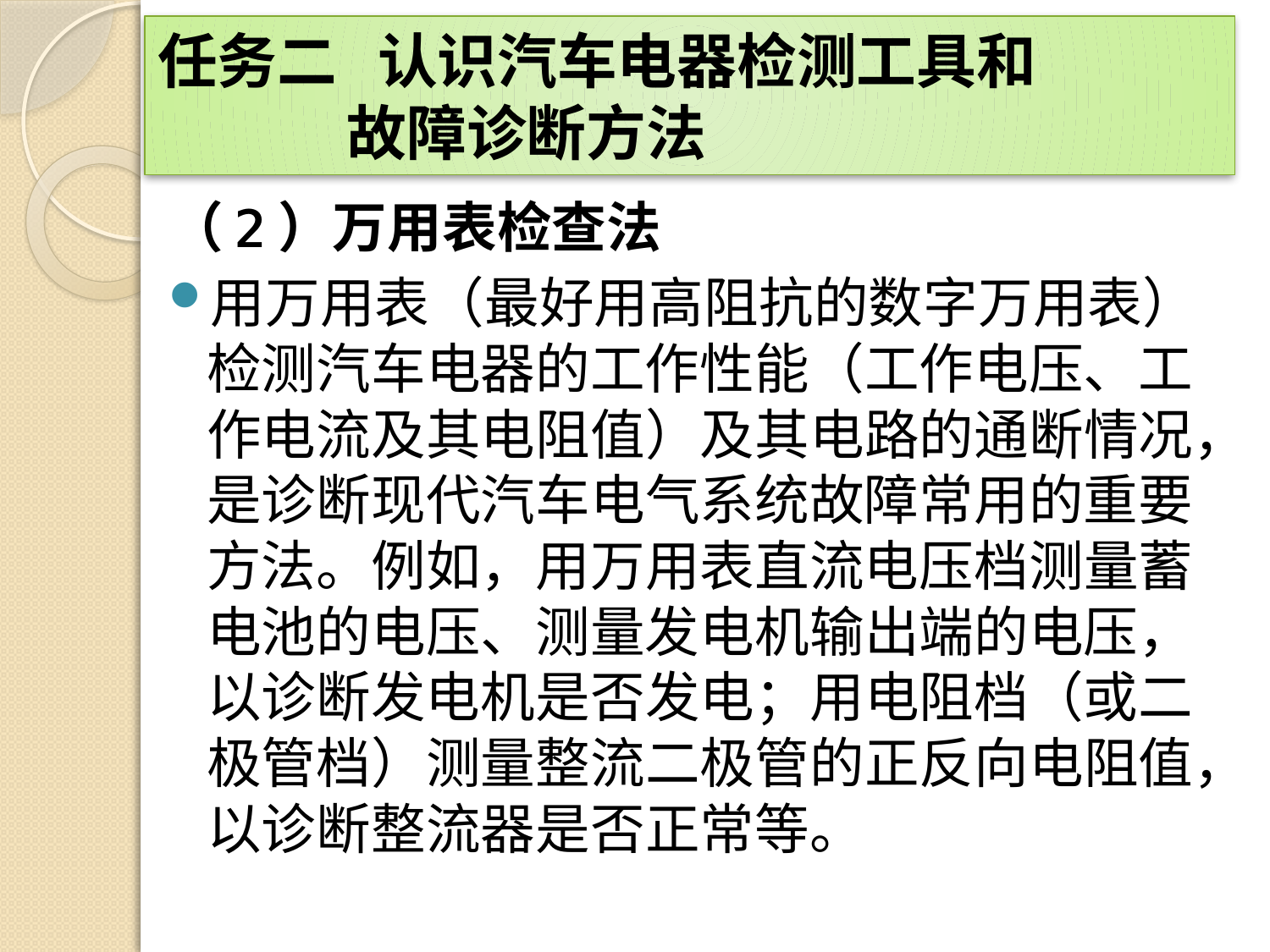

# 任务二   认识汽车电器检测工具和 故障诊断方法
（2）万用表检查法
用万用表（最好用高阻抗的数字万用表）检测汽车电器的工作性能（工作电压、工作电流及其电阻值）及其电路的通断情况，是诊断现代汽车电气系统故障常用的重要方法。例如，用万用表直流电压档测量蓄电池的电压、测量发电机输出端的电压，以诊断发电机是否发电；用电阻档（或二极管档）测量整流二极管的正反向电阻值，以诊断整流器是否正常等。